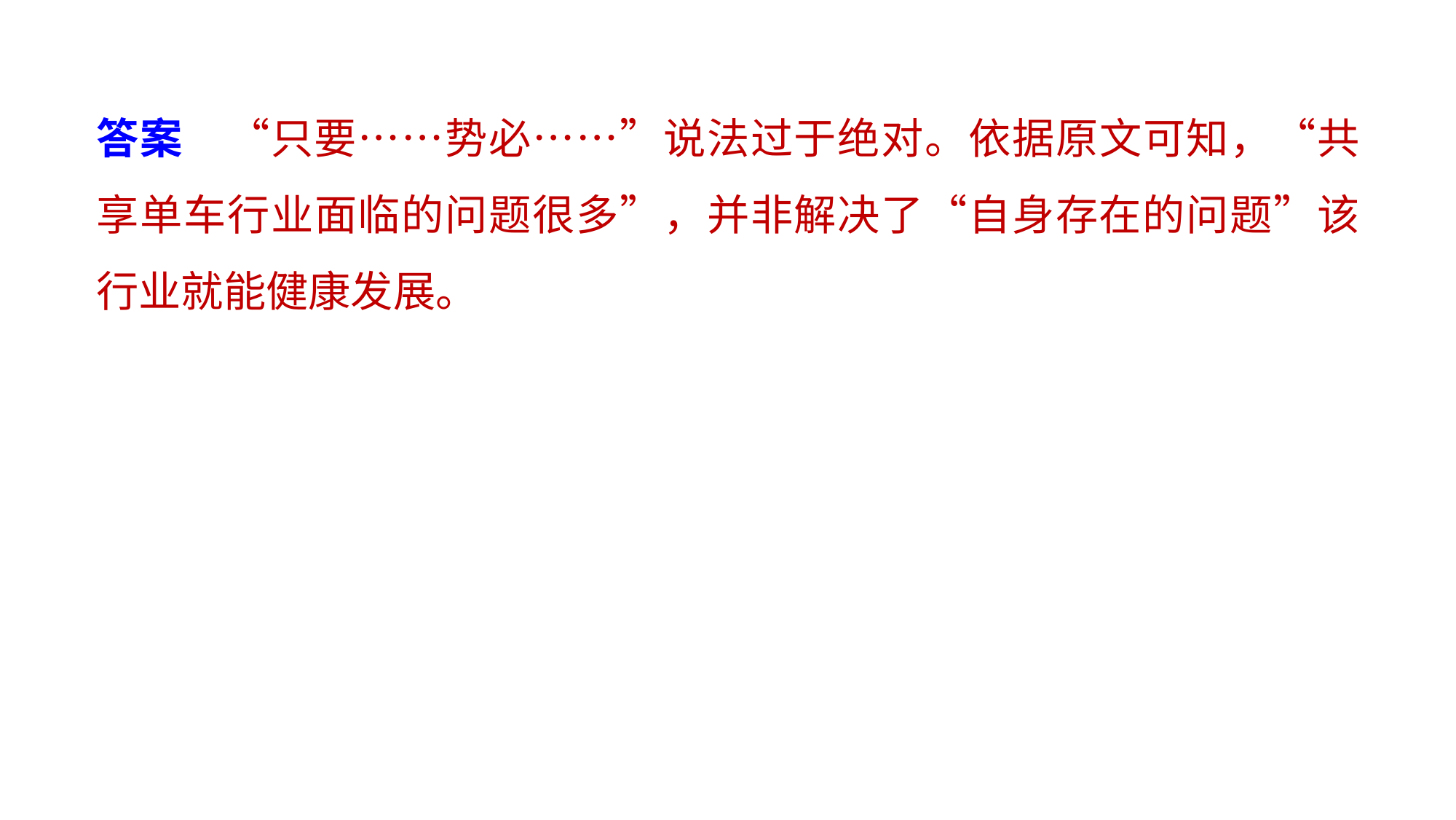

答案　“只要……势必……”说法过于绝对。依据原文可知，“共享单车行业面临的问题很多”，并非解决了“自身存在的问题”该行业就能健康发展。